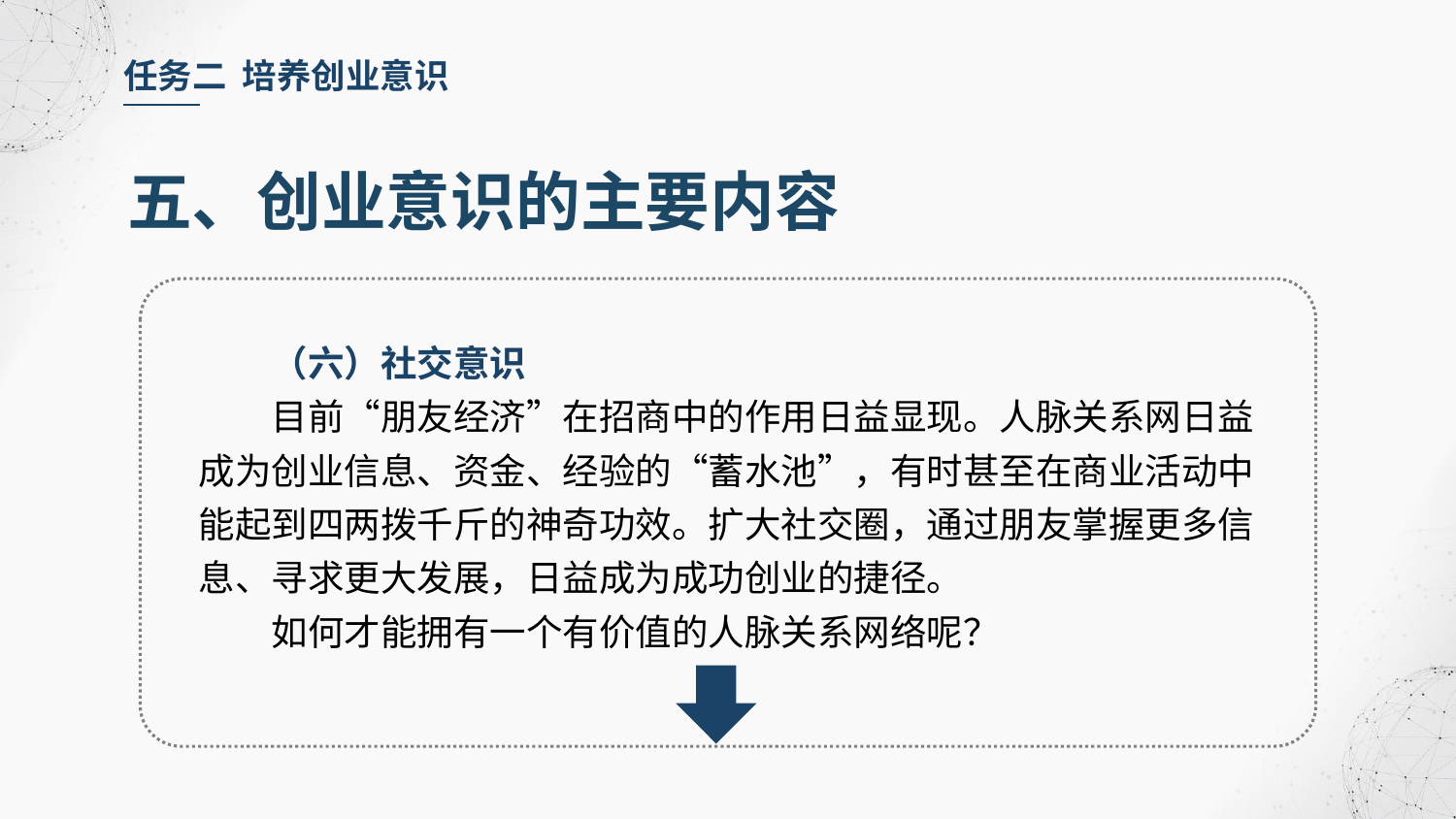

任务二  培养创业意识
五、创业意识的主要内容

（六）社交意识
目前“朋友经济”在招商中的作用日益显现。人脉关系网日益成为创业信息、资金、经验的“蓄水池”，有时甚至在商业活动中能起到四两拨千斤的神奇功效。扩大社交圈，通过朋友掌握更多信息、寻求更大发展，日益成为成功创业的捷径。
如何才能拥有一个有价值的人脉关系网络呢？